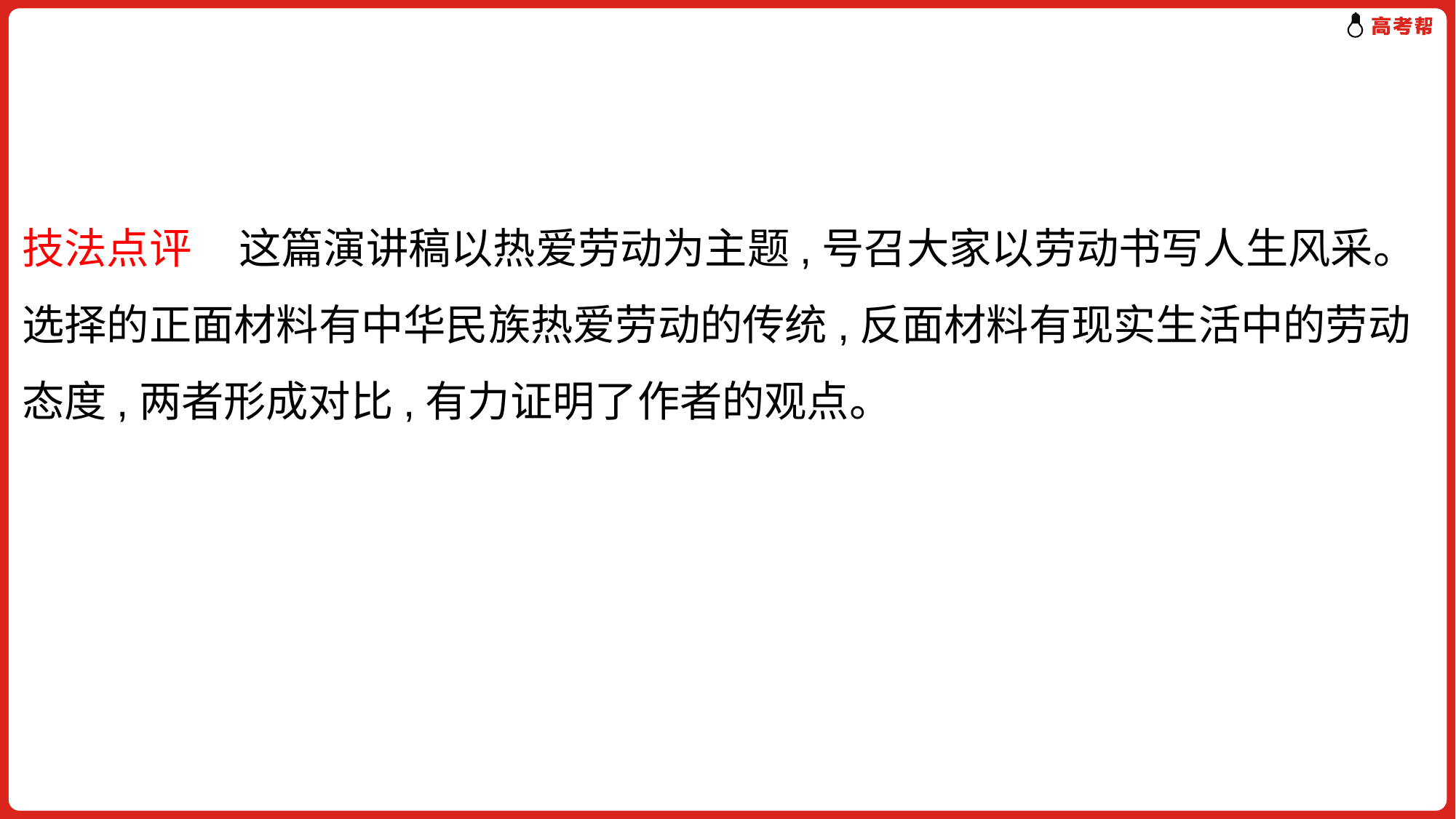

技法点评     这篇演讲稿以热爱劳动为主题,号召大家以劳动书写人生风采。选择的正面材料有中华民族热爱劳动的传统,反面材料有现实生活中的劳动态度,两者形成对比,有力证明了作者的观点。